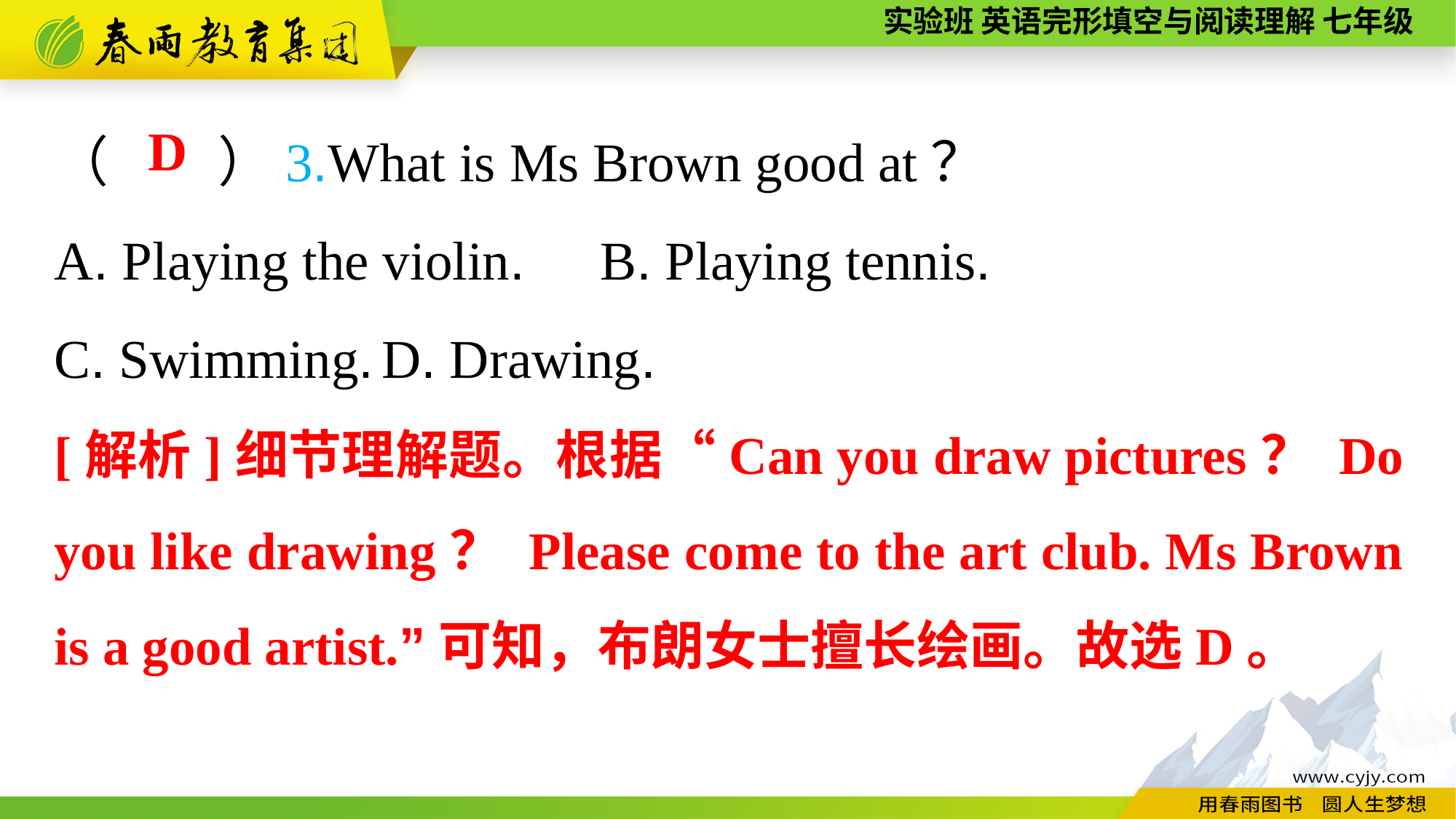

（　　）3.What is Ms Brown good at？
A. Playing the violin.	B. Playing tennis.
C. Swimming.	D. Drawing.
D
[解析]细节理解题。根据“Can you draw pictures？ Do you like drawing？ Please come to the art club. Ms Brown is a good artist.”可知，布朗女士擅长绘画。故选D。